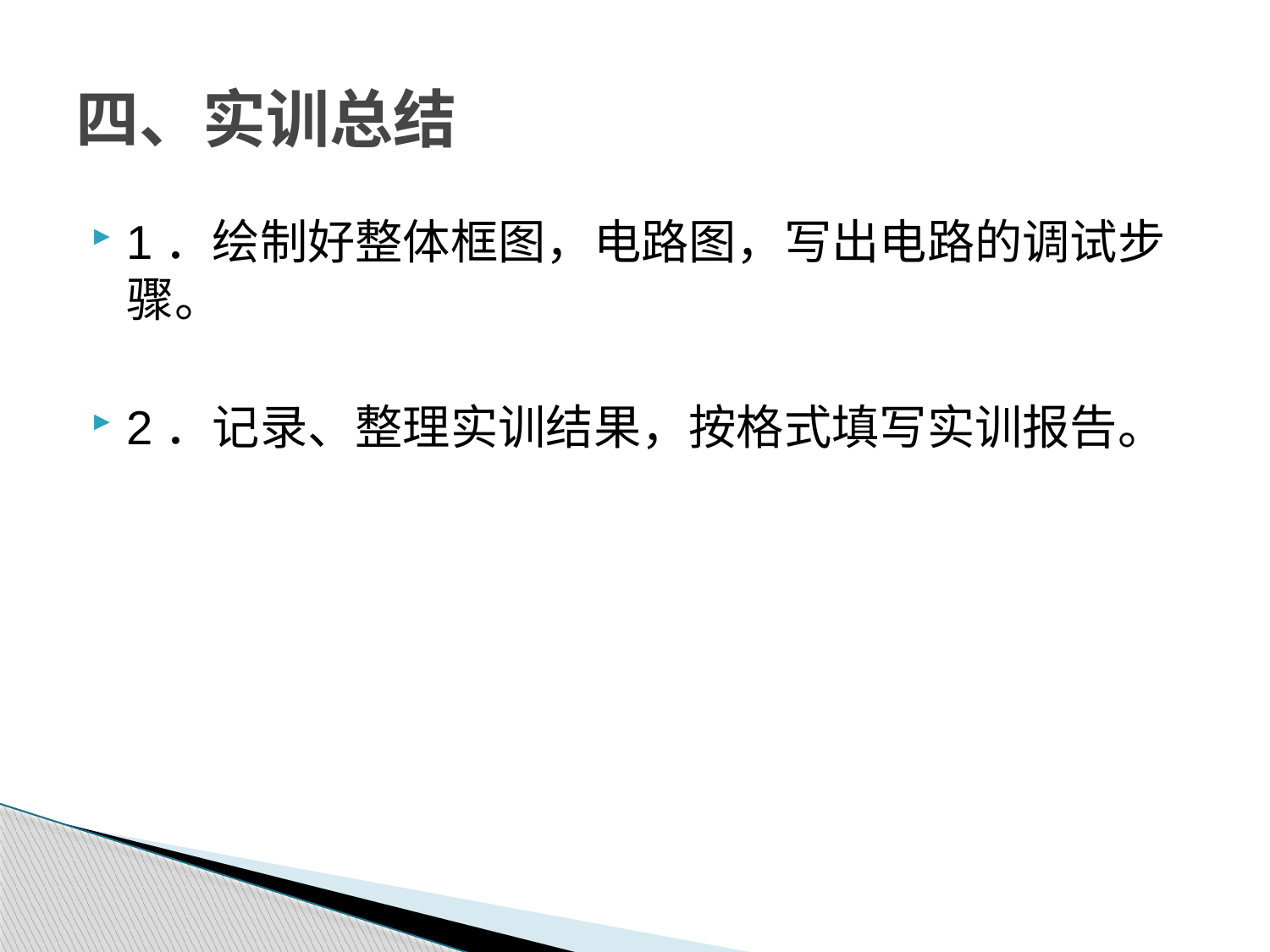

# 四、实训总结
1．绘制好整体框图，电路图，写出电路的调试步骤。

2．记录、整理实训结果，按格式填写实训报告。